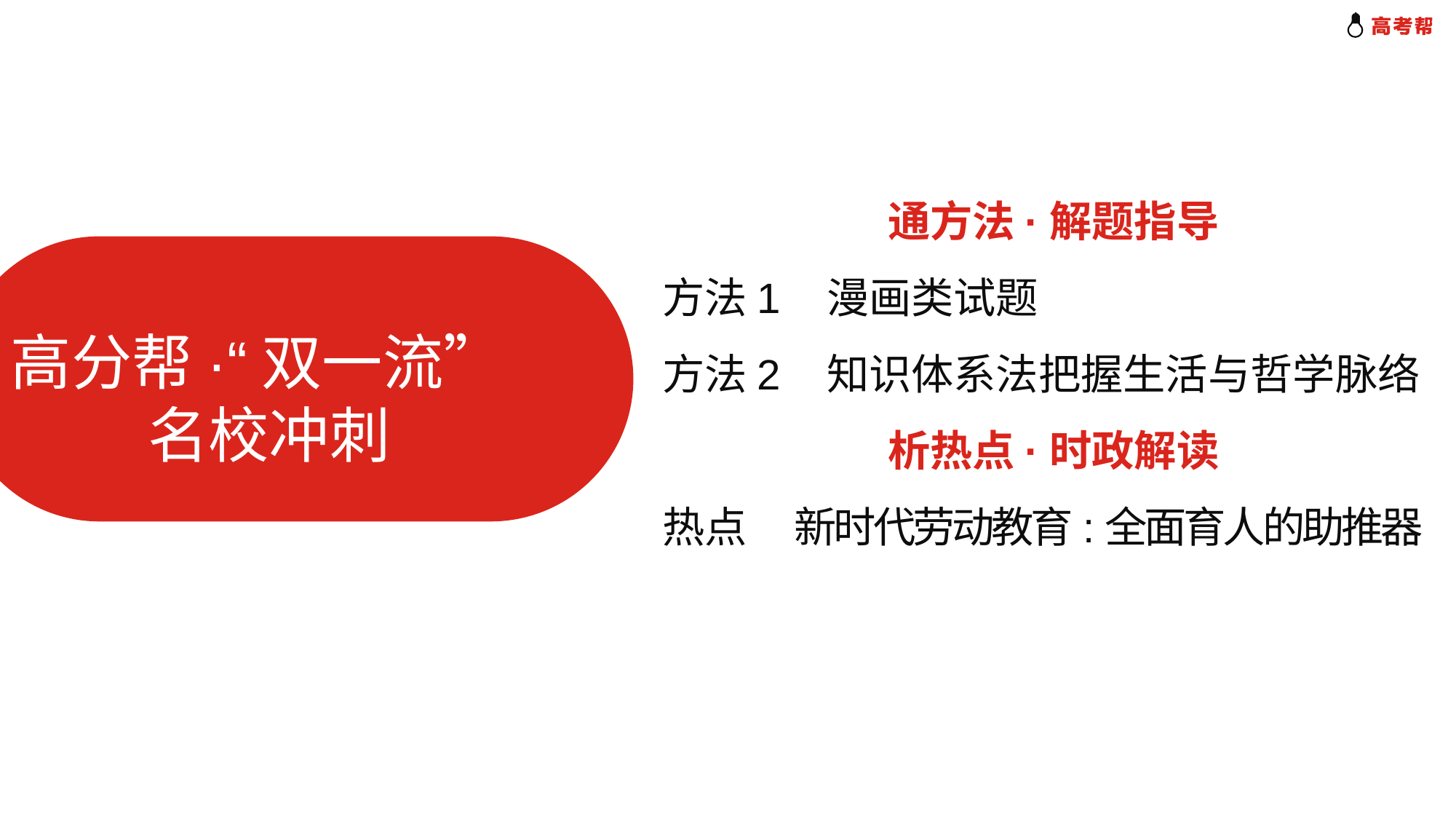

通方法·解题指导
方法1   漫画类试题
方法2   知识体系法把握生活与哲学脉络
析热点·时政解读
热点     新时代劳动教育:全面育人的助推器
高分帮·“双一流”
         名校冲刺